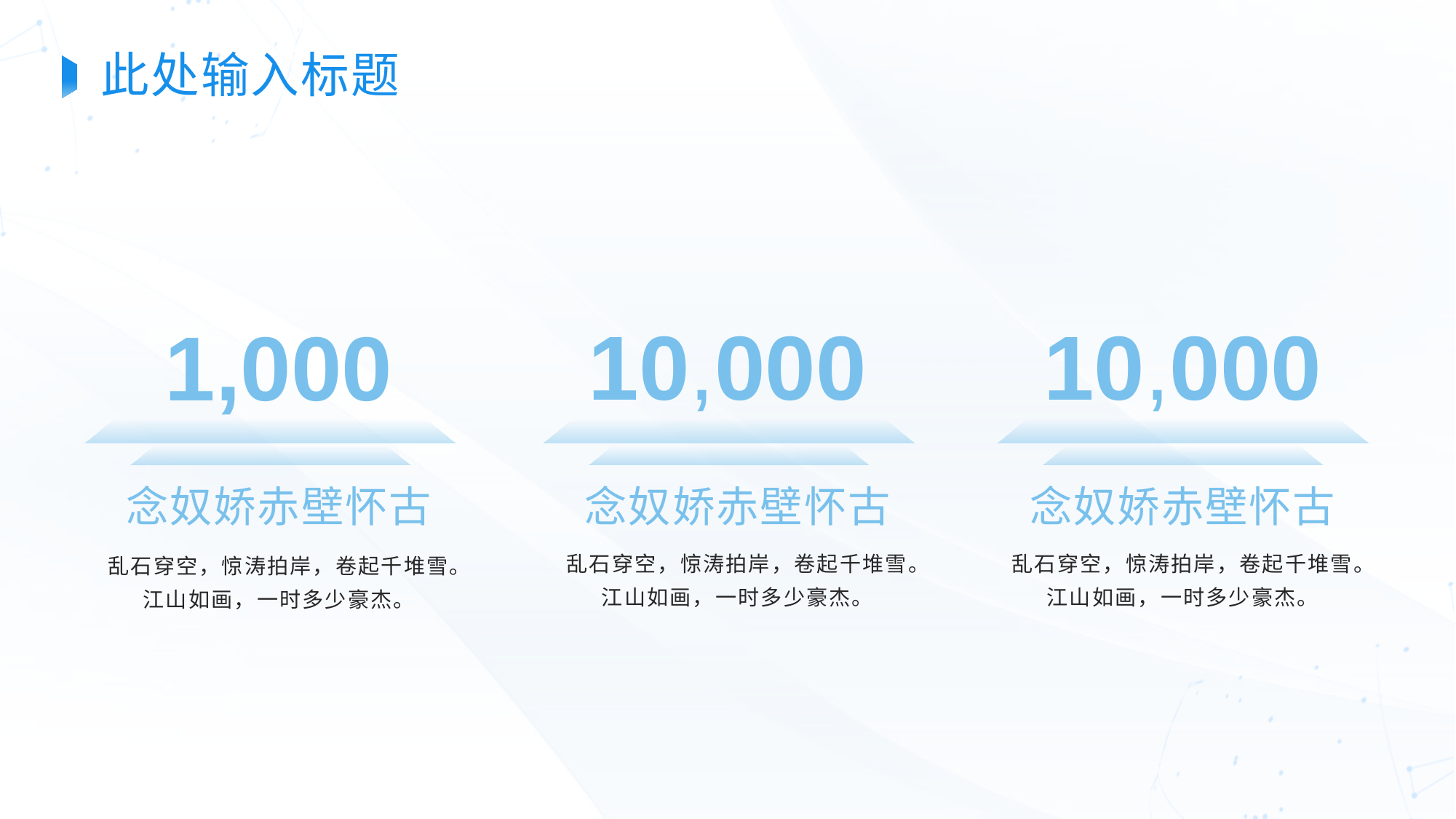

此处输入标题
10,000
10,000
1,000

念奴娇赤壁怀古
念奴娇赤壁怀古
念奴娇赤壁怀古
乱石穿空，惊涛拍岸，卷起千堆雪。江山如画，一时多少豪杰。
乱石穿空，惊涛拍岸，卷起千堆雪。江山如画，一时多少豪杰。
乱石穿空，惊涛拍岸，卷起千堆雪。江山如画，一时多少豪杰。